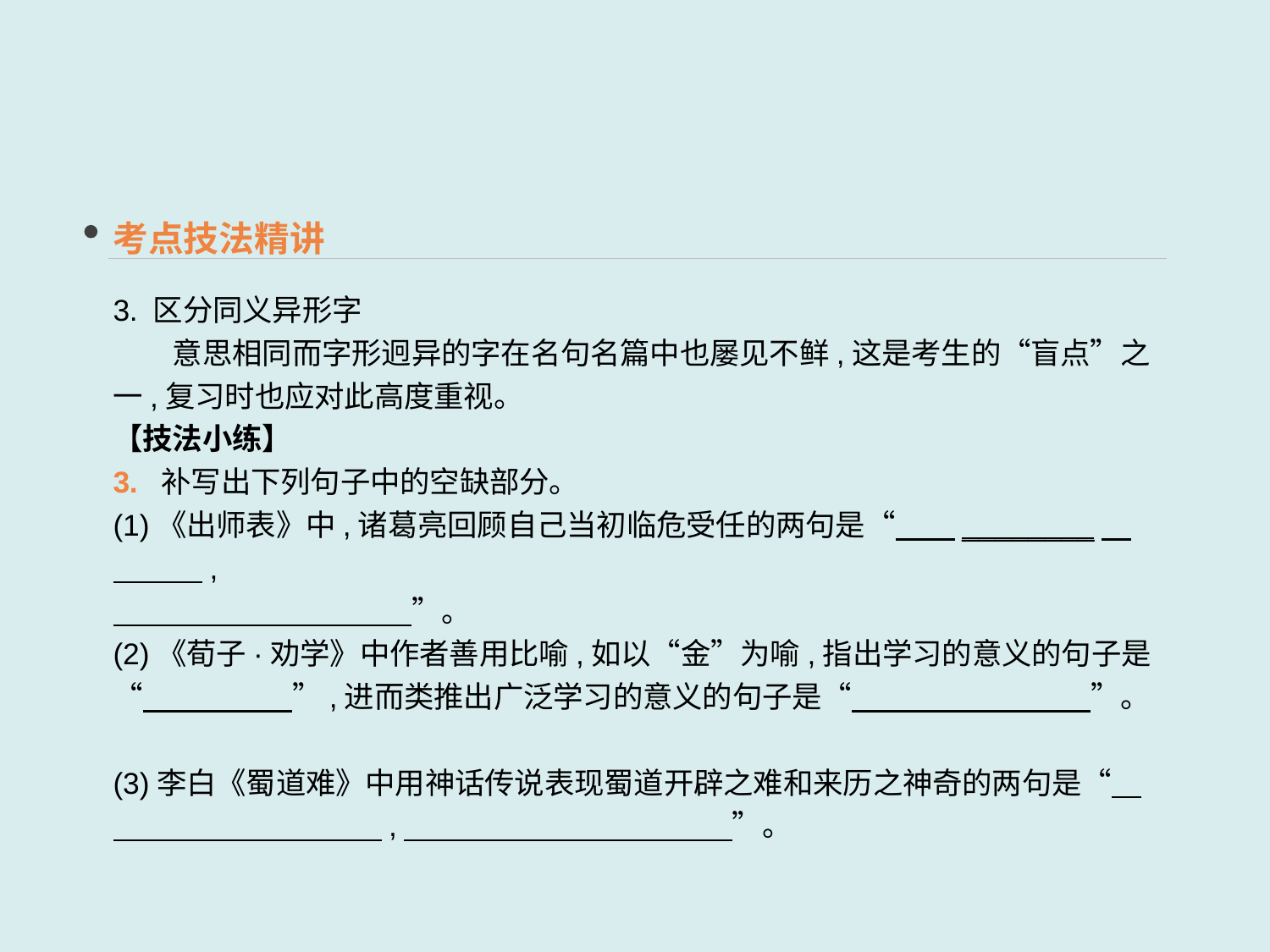

考点技法精讲

3. 区分同义异形字
　　意思相同而字形迥异的字在名句名篇中也屡见不鲜,这是考生的“盲点”之一,复习时也应对此高度重视。
【技法小练】
3.  补写出下列句子中的空缺部分。
(1)《出师表》中,诸葛亮回顾自己当初临危受任的两句是“　　________　　　　,
　　　　　　　　　　”。
(2)《荀子·劝学》中作者善用比喻,如以“金”为喻,指出学习的意义的句子是“　　　　　”,进而类推出广泛学习的意义的句子是“　　　　　　　　”。
(3)李白《蜀道难》中用神话传说表现蜀道开辟之难和来历之神奇的两句是“　　　　　　　　　　,　　　　　　　　　　　”。